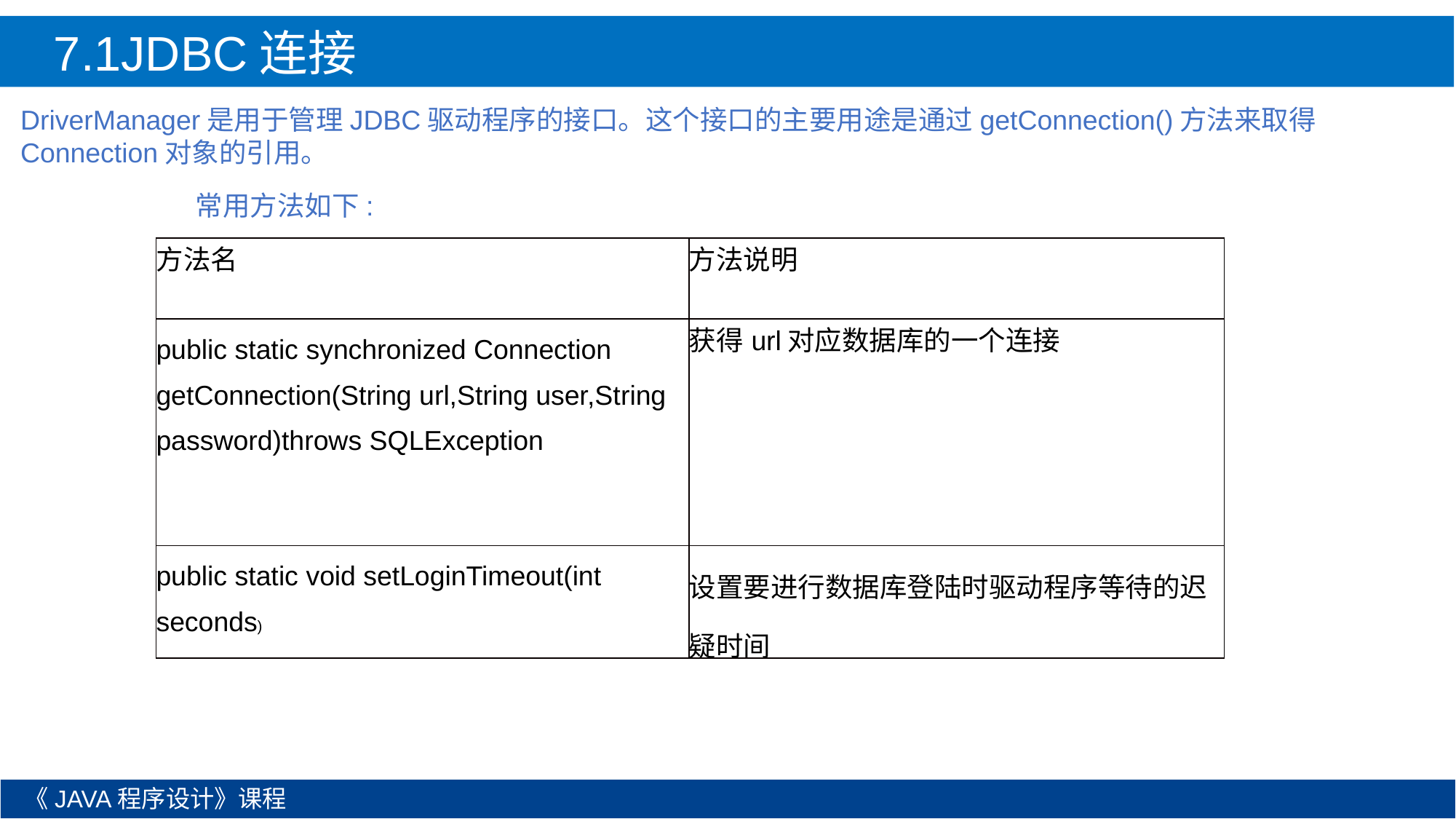

7.1JDBC连接
DriverManager是用于管理JDBC驱动程序的接口。这个接口的主要用途是通过getConnection()方法来取得Connection对象的引用。

常用方法如下:
| 方法名 | 方法说明 |
| --- | --- |
| public static synchronized Connection getConnection(String url,String user,String password)throws SQLException | 获得url对应数据库的一个连接 |
| public static void setLoginTimeout(int seconds) | 设置要进行数据库登陆时驱动程序等待的迟疑时间 |
《JAVA程序设计》课程